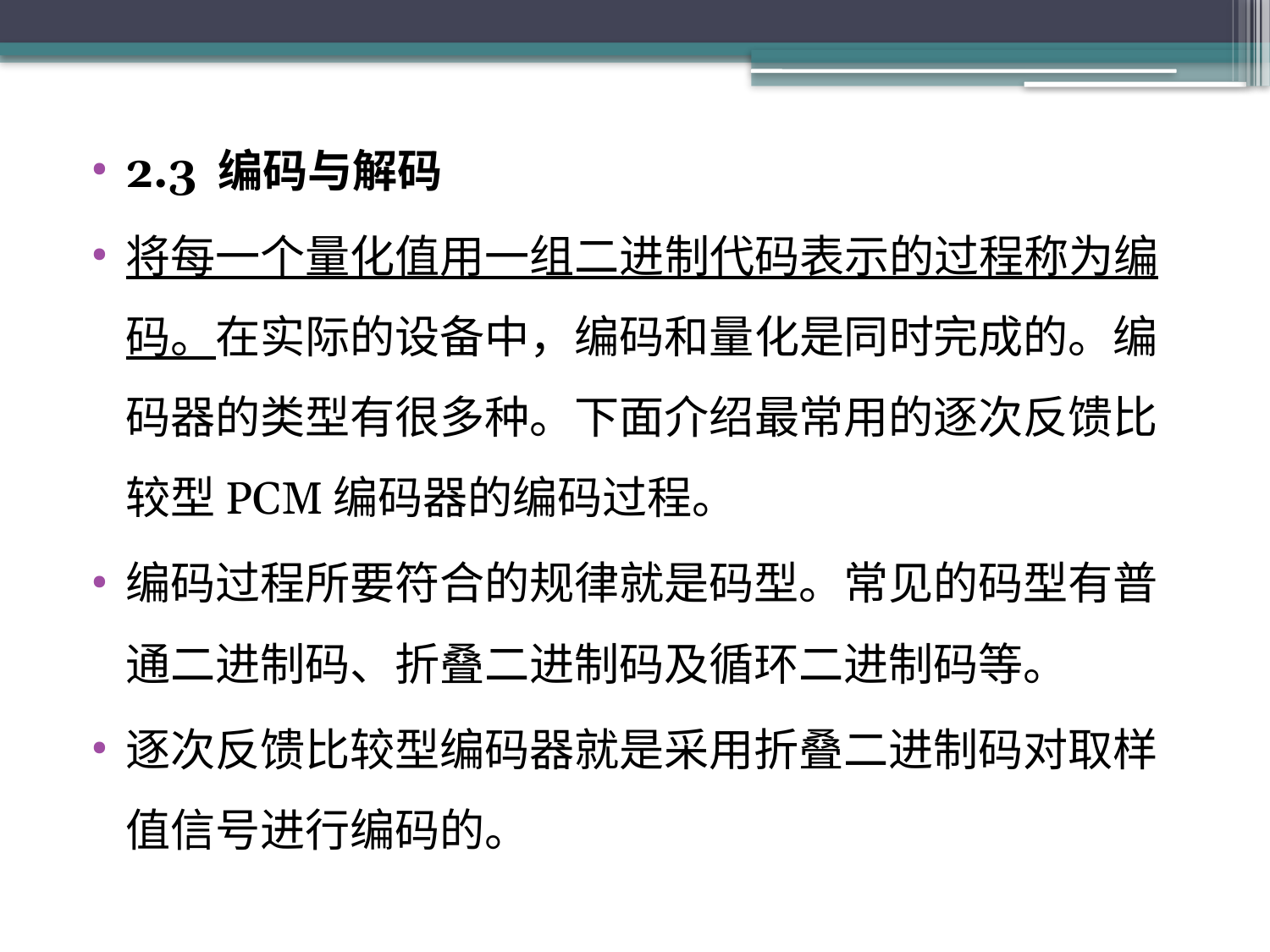

2.3 编码与解码
将每一个量化值用一组二进制代码表示的过程称为编码。在实际的设备中，编码和量化是同时完成的。编码器的类型有很多种。下面介绍最常用的逐次反馈比较型PCM编码器的编码过程。
编码过程所要符合的规律就是码型。常见的码型有普通二进制码、折叠二进制码及循环二进制码等。
逐次反馈比较型编码器就是采用折叠二进制码对取样值信号进行编码的。